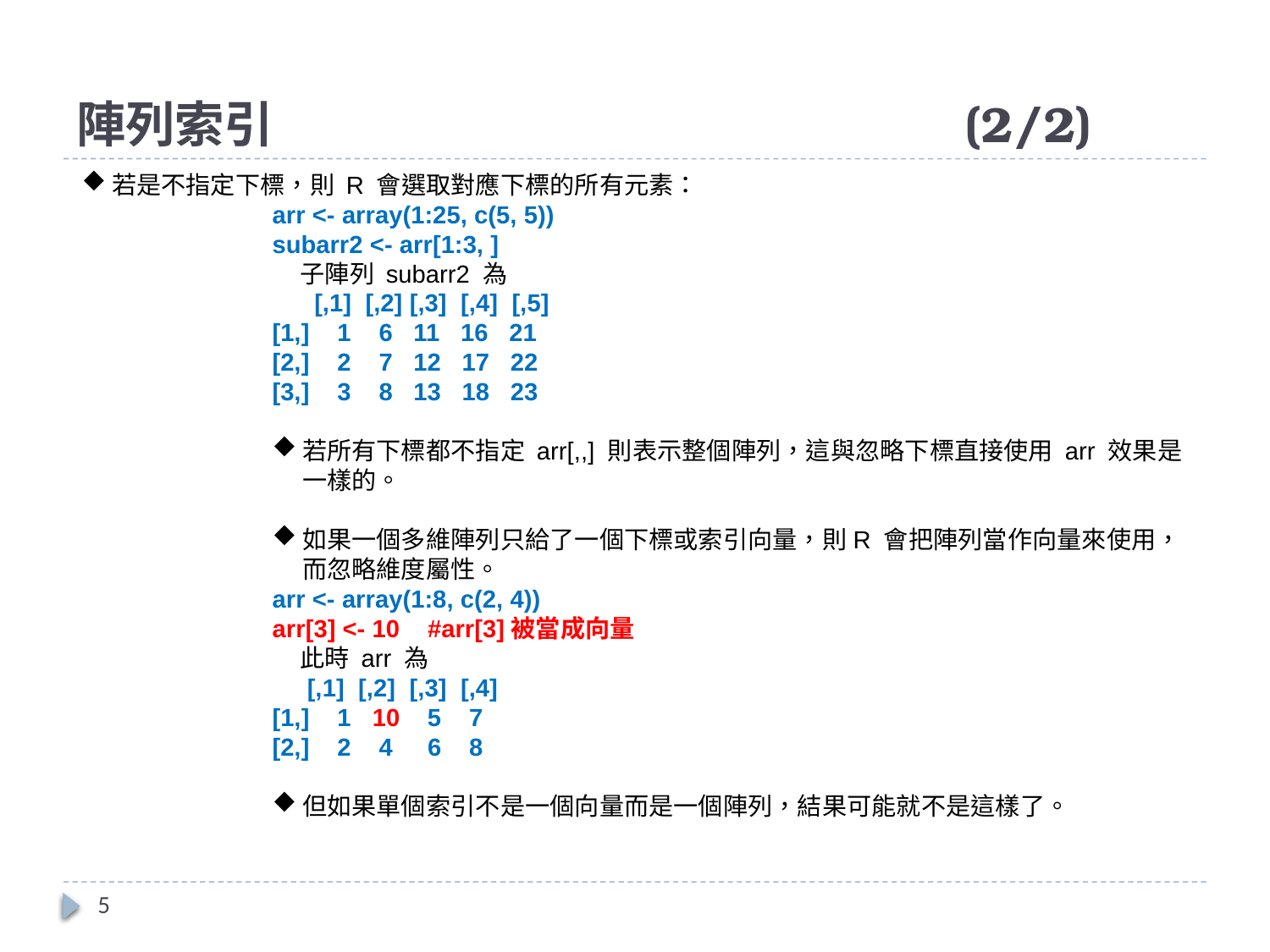

# 陣列索引						(2/2)
若是不指定下標，則 R 會選取對應下標的所有元素：
arr <- array(1:25, c(5, 5))
subarr2 <- arr[1:3, ]
    子陣列 subarr2 為
      [,1]  [,2] [,3]  [,4]  [,5]
[1,]    1    6   11   16   21
[2,]    2    7   12   17   22
[3,]    3    8   13   18   23

若所有下標都不指定 arr[,,] 則表示整個陣列，這與忽略下標直接使用 arr 效果是一樣的。

如果一個多維陣列只給了一個下標或索引向量，則R 會把陣列當作向量來使用，而忽略維度屬性。
arr <- array(1:8, c(2, 4))
arr[3] <- 10    #arr[3]被當成向量
    此時 arr 為
     [,1]  [,2]  [,3]  [,4]
[1,]    1   10    5    7
[2,]    2    4     6    8

但如果單個索引不是一個向量而是一個陣列，結果可能就不是這樣了。
5